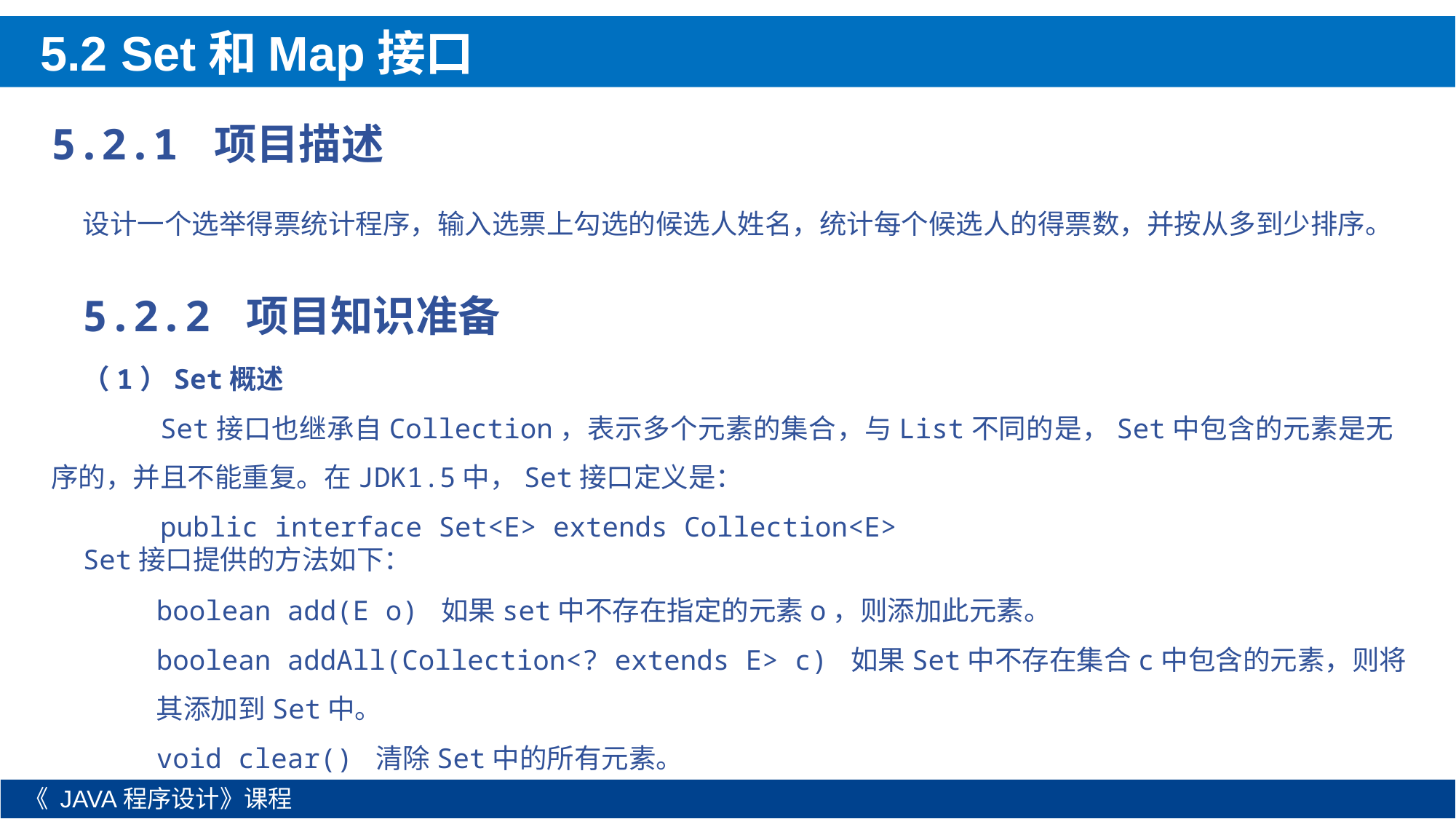

5.2 Set和Map接口
5.2.1 项目描述
设计一个选举得票统计程序，输入选票上勾选的候选人姓名，统计每个候选人的得票数，并按从多到少排序。
5.2.2 项目知识准备
（1）Set概述
	Set接口也继承自Collection，表示多个元素的集合，与List不同的是，Set中包含的元素是无序的，并且不能重复。在JDK1.5中，Set接口定义是：
	public interface Set<E> extends Collection<E>
Set接口提供的方法如下：
boolean add(E o) 如果set中不存在指定的元素o，则添加此元素。
boolean addAll(Collection<? extends E> c) 如果Set中不存在集合c中包含的元素，则将其添加到Set中。
void clear() 清除Set中的所有元素。
《 JAVA程序设计》课程